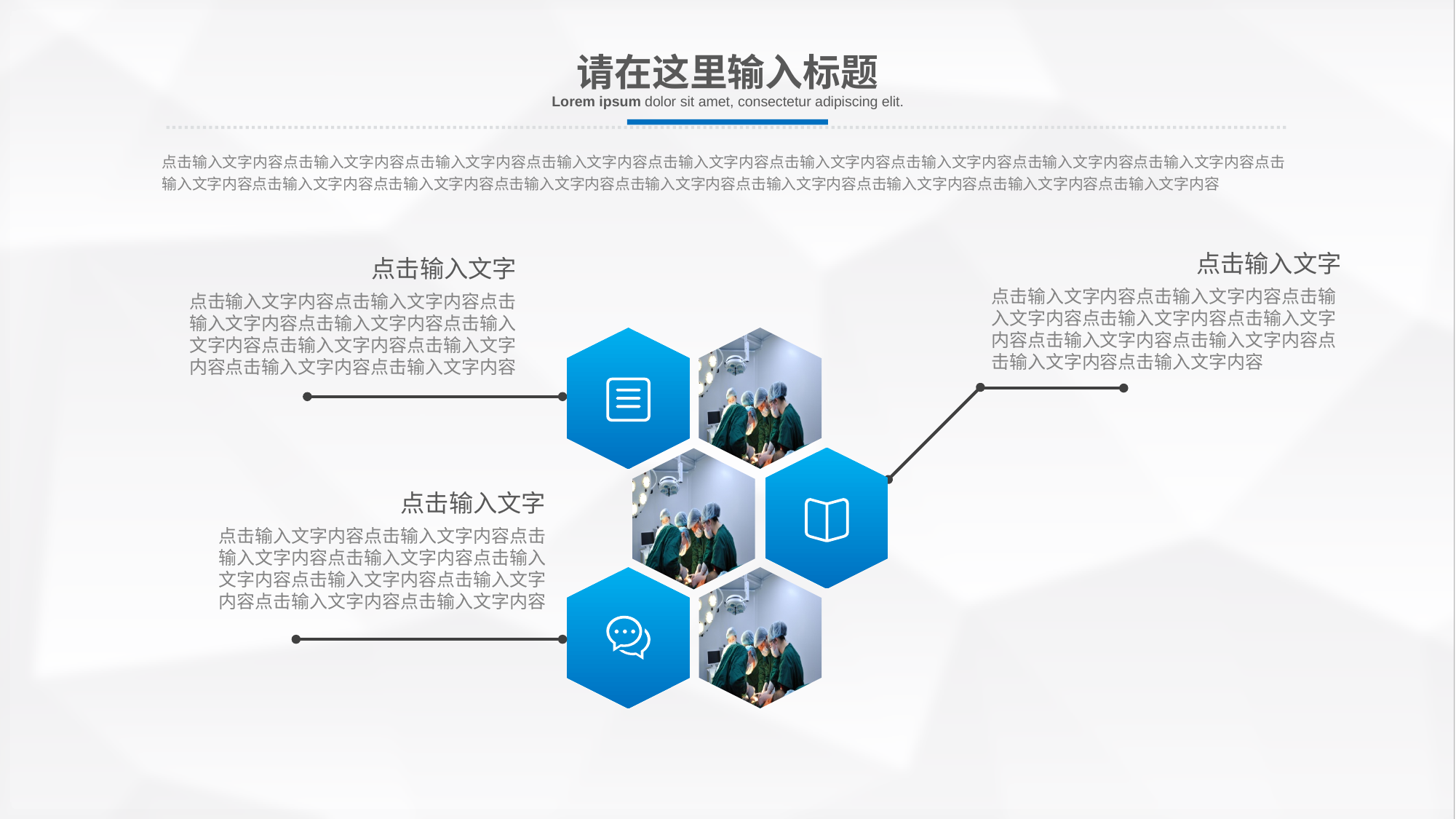

请在这里输入标题
Lorem ipsum dolor sit amet, consectetur adipiscing elit.

点击输入文字内容点击输入文字内容点击输入文字内容点击输入文字内容点击输入文字内容点击输入文字内容点击输入文字内容点击输入文字内容点击输入文字内容点击输入文字内容点击输入文字内容点击输入文字内容点击输入文字内容点击输入文字内容点击输入文字内容点击输入文字内容点击输入文字内容点击输入文字内容
点击输入文字
点击输入文字内容点击输入文字内容点击输入文字内容点击输入文字内容点击输入文字内容点击输入文字内容点击输入文字内容点击输入文字内容点击输入文字内容
点击输入文字
点击输入文字内容点击输入文字内容点击输入文字内容点击输入文字内容点击输入文字内容点击输入文字内容点击输入文字内容点击输入文字内容点击输入文字内容

点击输入文字
点击输入文字内容点击输入文字内容点击输入文字内容点击输入文字内容点击输入文字内容点击输入文字内容点击输入文字内容点击输入文字内容点击输入文字内容